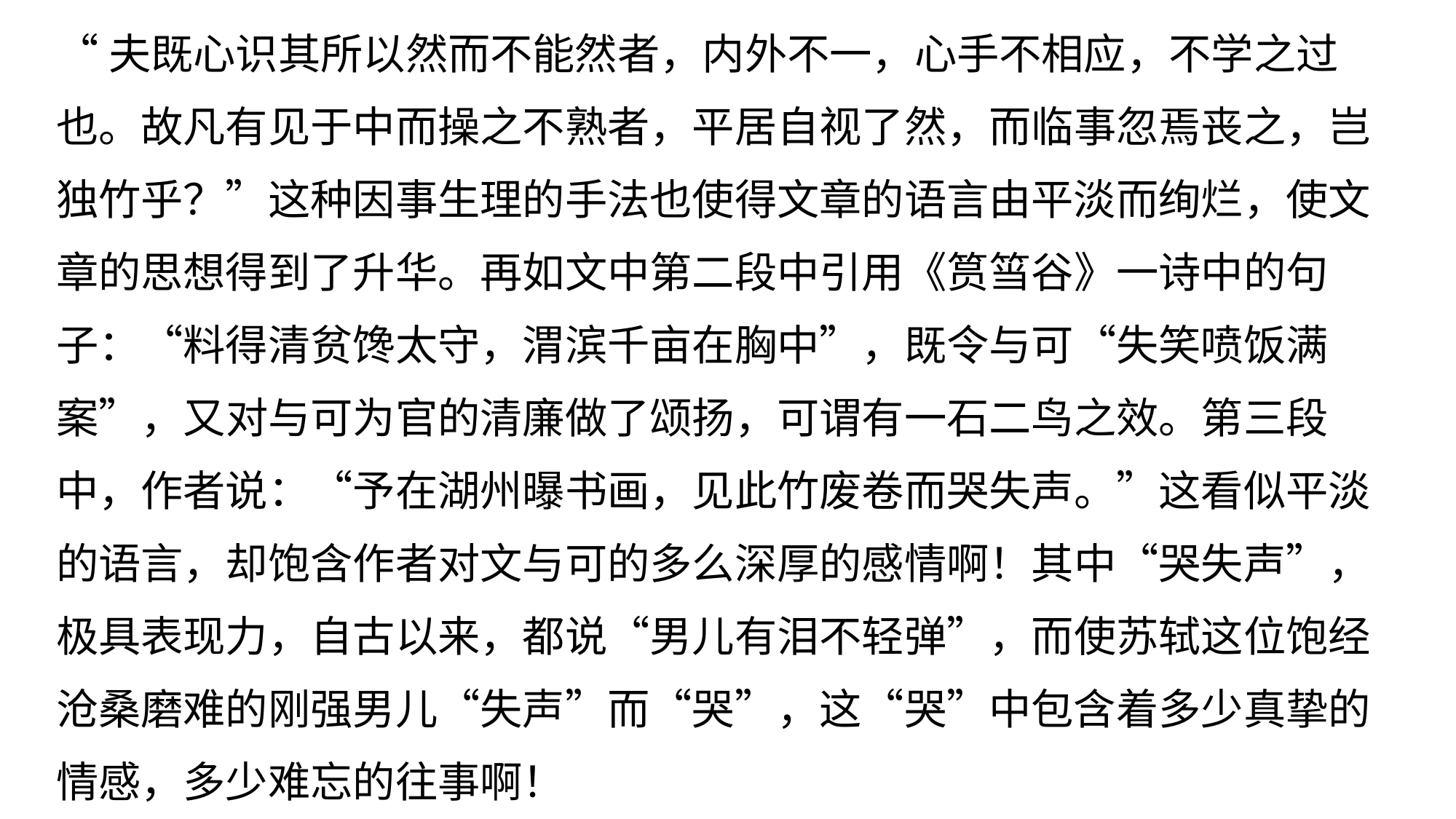

“夫既心识其所以然而不能然者，内外不一，心手不相应，不学之过也。故凡有见于中而操之不熟者，平居自视了然，而临事忽焉丧之，岂独竹乎？”这种因事生理的手法也使得文章的语言由平淡而绚烂，使文章的思想得到了升华。再如文中第二段中引用《筼筜谷》一诗中的句子：“料得清贫馋太守，渭滨千亩在胸中”，既令与可“失笑喷饭满案”，又对与可为官的清廉做了颂扬，可谓有一石二鸟之效。第三段中，作者说：“予在湖州曝书画，见此竹废卷而哭失声。”这看似平淡的语言，却饱含作者对文与可的多么深厚的感情啊！其中“哭失声”，极具表现力，自古以来，都说“男儿有泪不轻弹”，而使苏轼这位饱经沧桑磨难的刚强男儿“失声”而“哭”，这“哭”中包含着多少真挚的情感，多少难忘的往事啊！